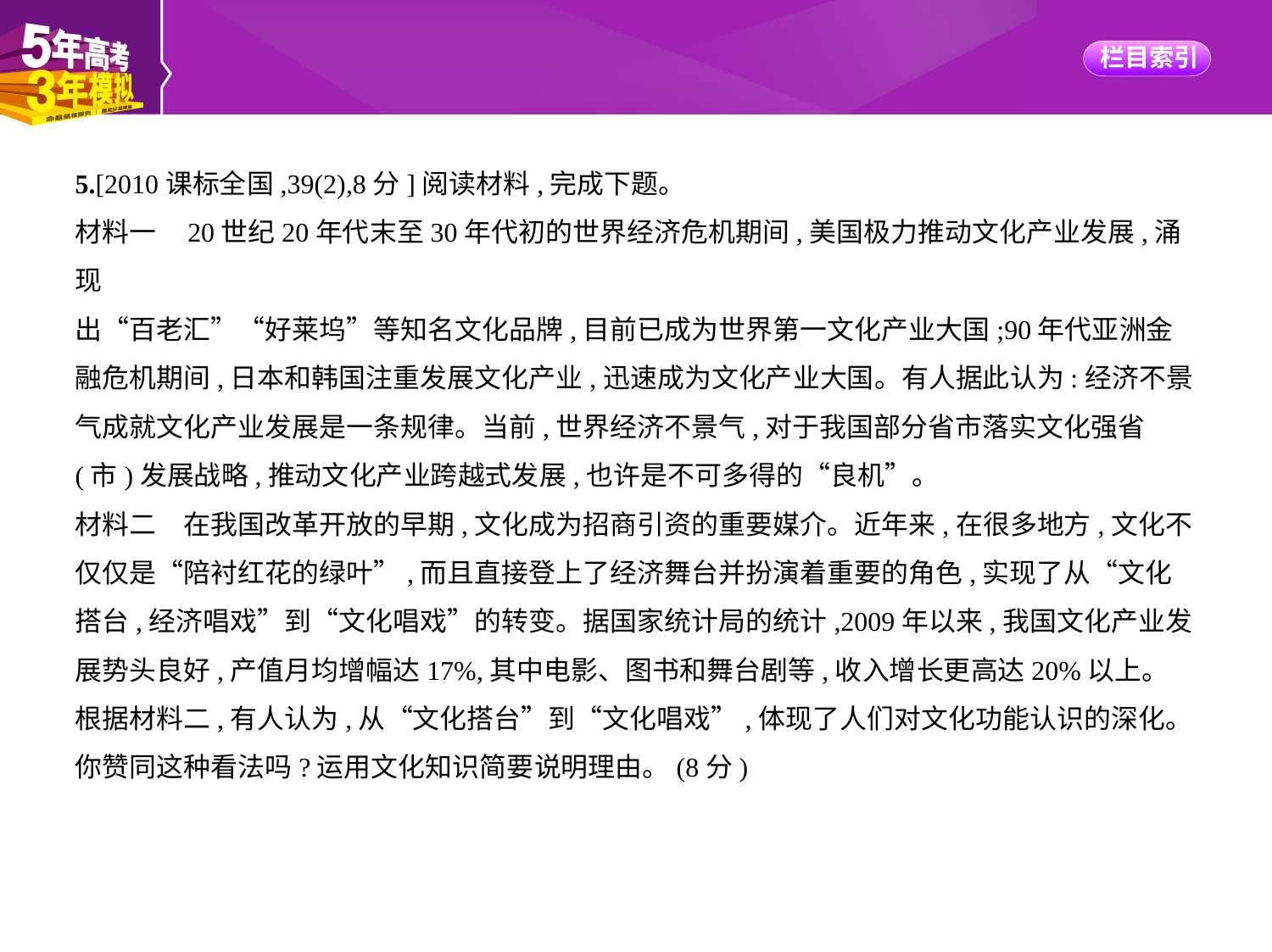

5.[2010课标全国,39(2),8分]阅读材料,完成下题。
材料一    20世纪20年代末至30年代初的世界经济危机期间,美国极力推动文化产业发展,涌现
出“百老汇”“好莱坞”等知名文化品牌,目前已成为世界第一文化产业大国;90年代亚洲金
融危机期间,日本和韩国注重发展文化产业,迅速成为文化产业大国。有人据此认为:经济不景
气成就文化产业发展是一条规律。当前,世界经济不景气,对于我国部分省市落实文化强省
(市)发展战略,推动文化产业跨越式发展,也许是不可多得的“良机”。
材料二　在我国改革开放的早期,文化成为招商引资的重要媒介。近年来,在很多地方,文化不
仅仅是“陪衬红花的绿叶”,而且直接登上了经济舞台并扮演着重要的角色,实现了从“文化
搭台,经济唱戏”到“文化唱戏”的转变。据国家统计局的统计,2009年以来,我国文化产业发
展势头良好,产值月均增幅达17%,其中电影、图书和舞台剧等,收入增长更高达20%以上。
根据材料二,有人认为,从“文化搭台”到“文化唱戏”,体现了人们对文化功能认识的深化。
你赞同这种看法吗?运用文化知识简要说明理由。(8分)